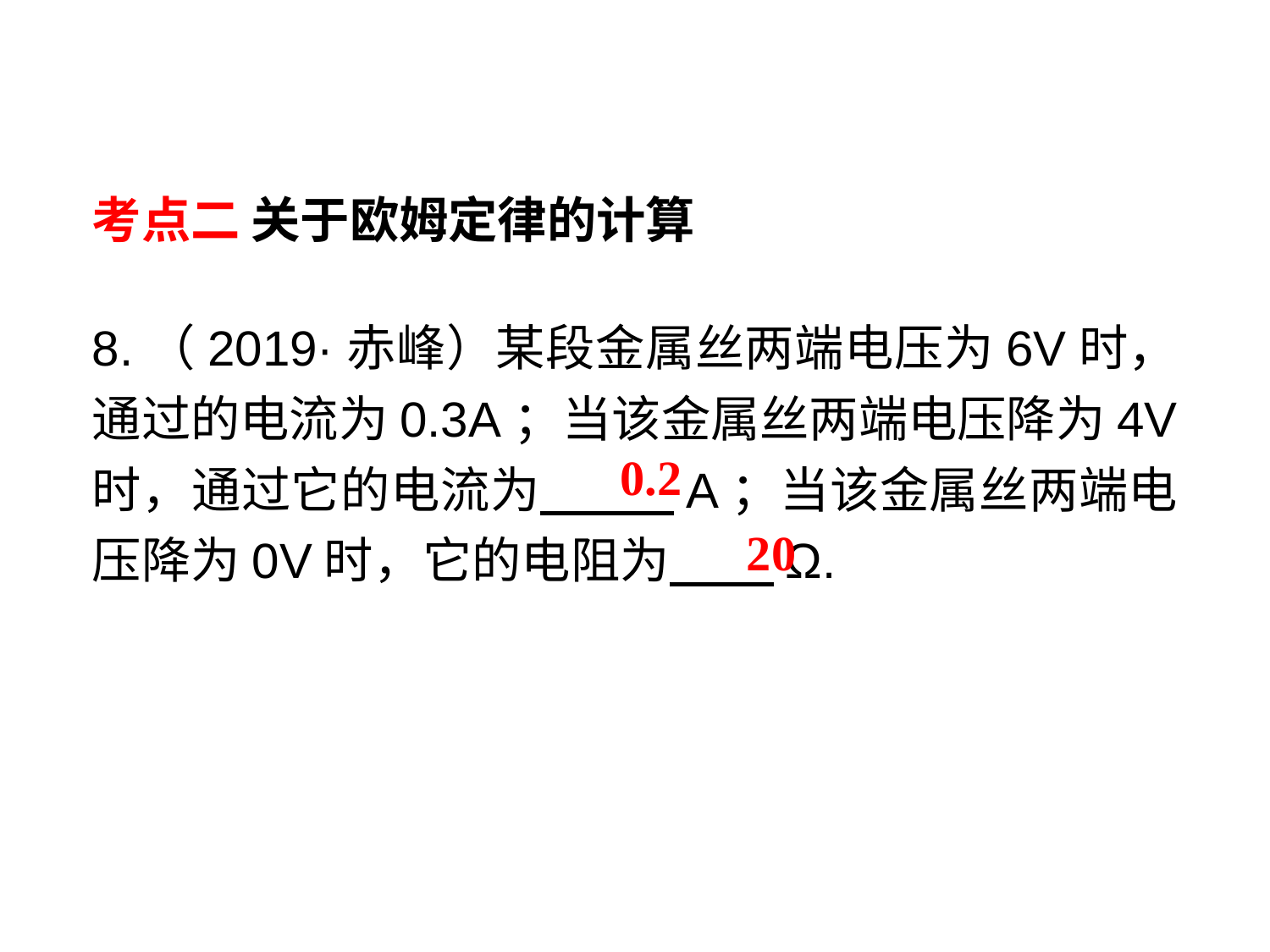

考点二 关于欧姆定律的计算
8.（2019·赤峰）某段金属丝两端电压为6V时，通过的电流为0.3A；当该金属丝两端电压降为4V时，通过它的电流为　   　A；当该金属丝两端电压降为0V时，它的电阻为　     Ω.
0.2
20